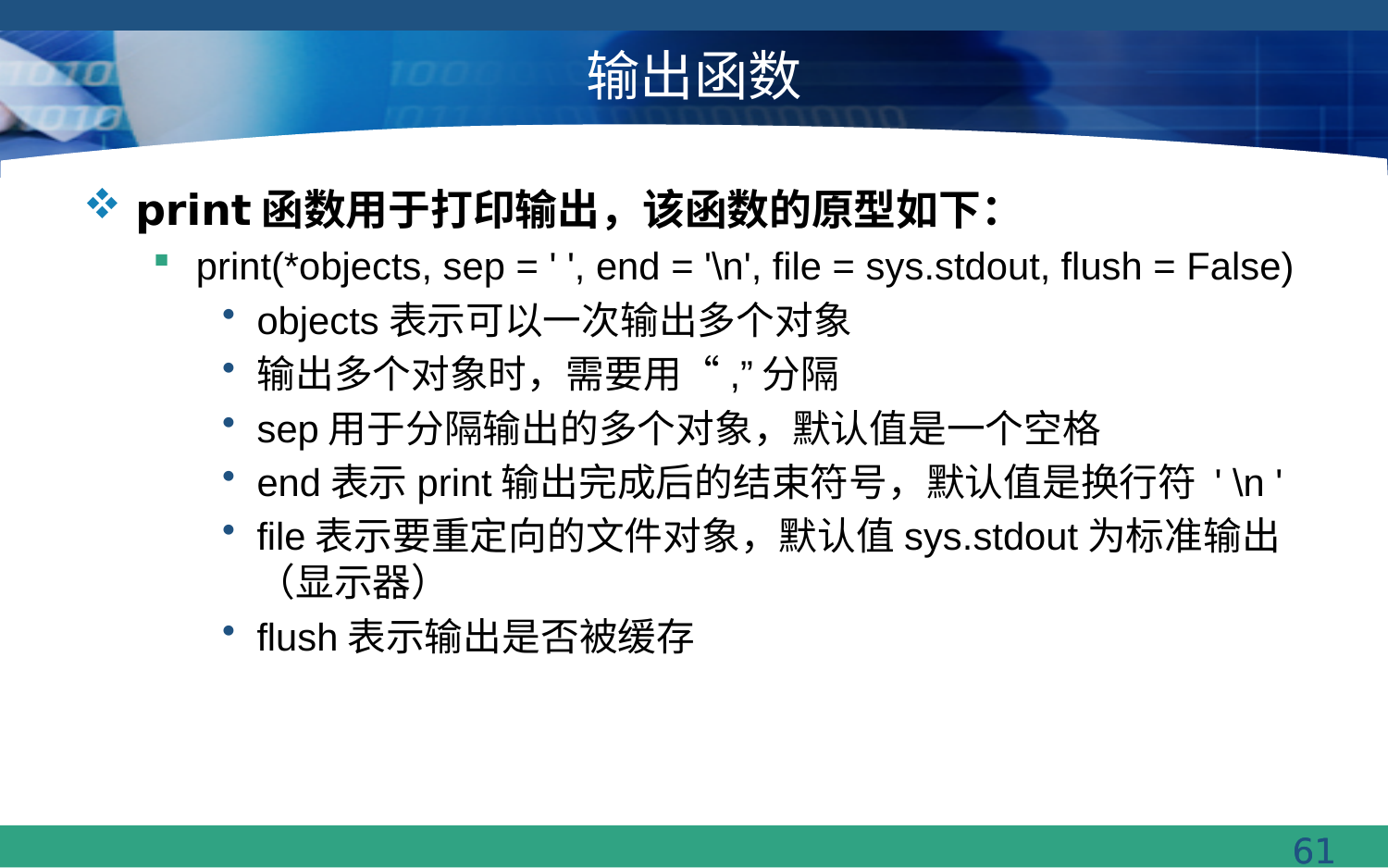

# 输出函数
print函数用于打印输出，该函数的原型如下：
print(*objects, sep = ' ', end = '\n', file = sys.stdout, flush = False)
objects表示可以一次输出多个对象
输出多个对象时，需要用“,”分隔
sep用于分隔输出的多个对象，默认值是一个空格
end表示print输出完成后的结束符号，默认值是换行符 ' \n '
file表示要重定向的文件对象，默认值sys.stdout为标准输出（显示器）
flush表示输出是否被缓存